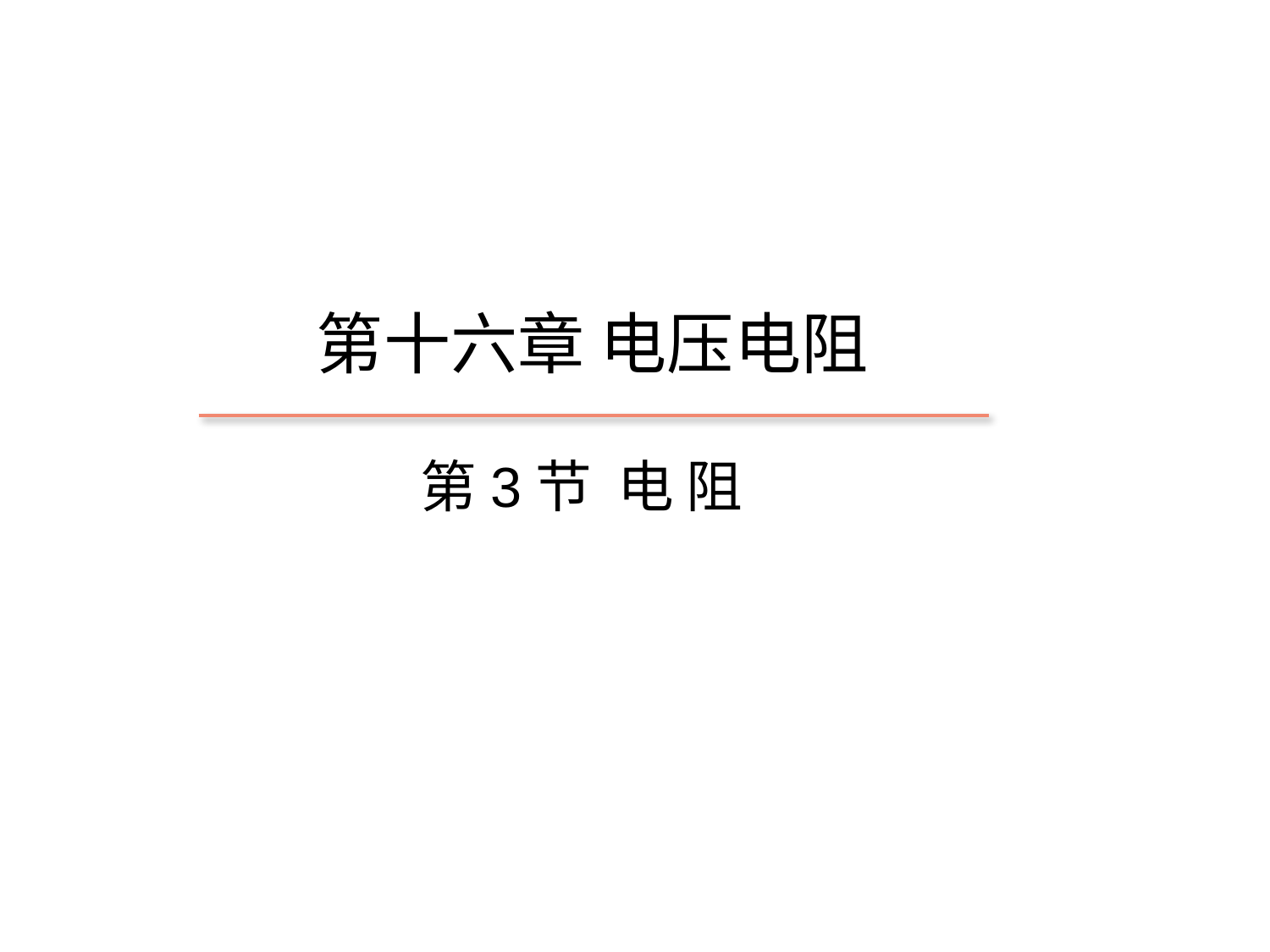

￭九年级 物理 上册 人教版
第十六章 电压电阻
第3节  电 阻